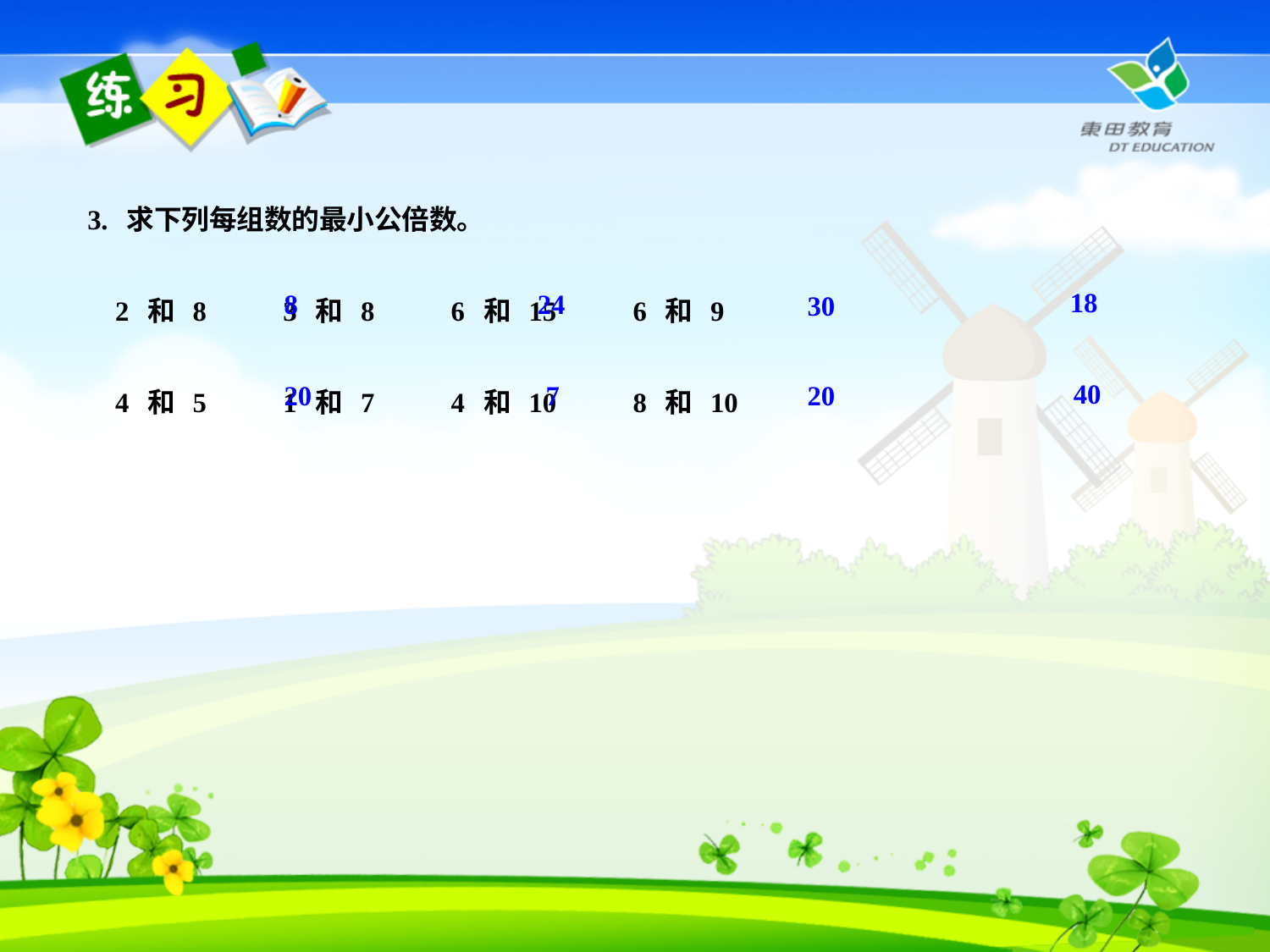

3. 求下列每组数的最小公倍数。
    2 和 8           3 和 8           6 和 15           6 和 9
    4 和 5           1 和 7           4 和 10           8 和 10
18
8
24
30
40
20
20
7